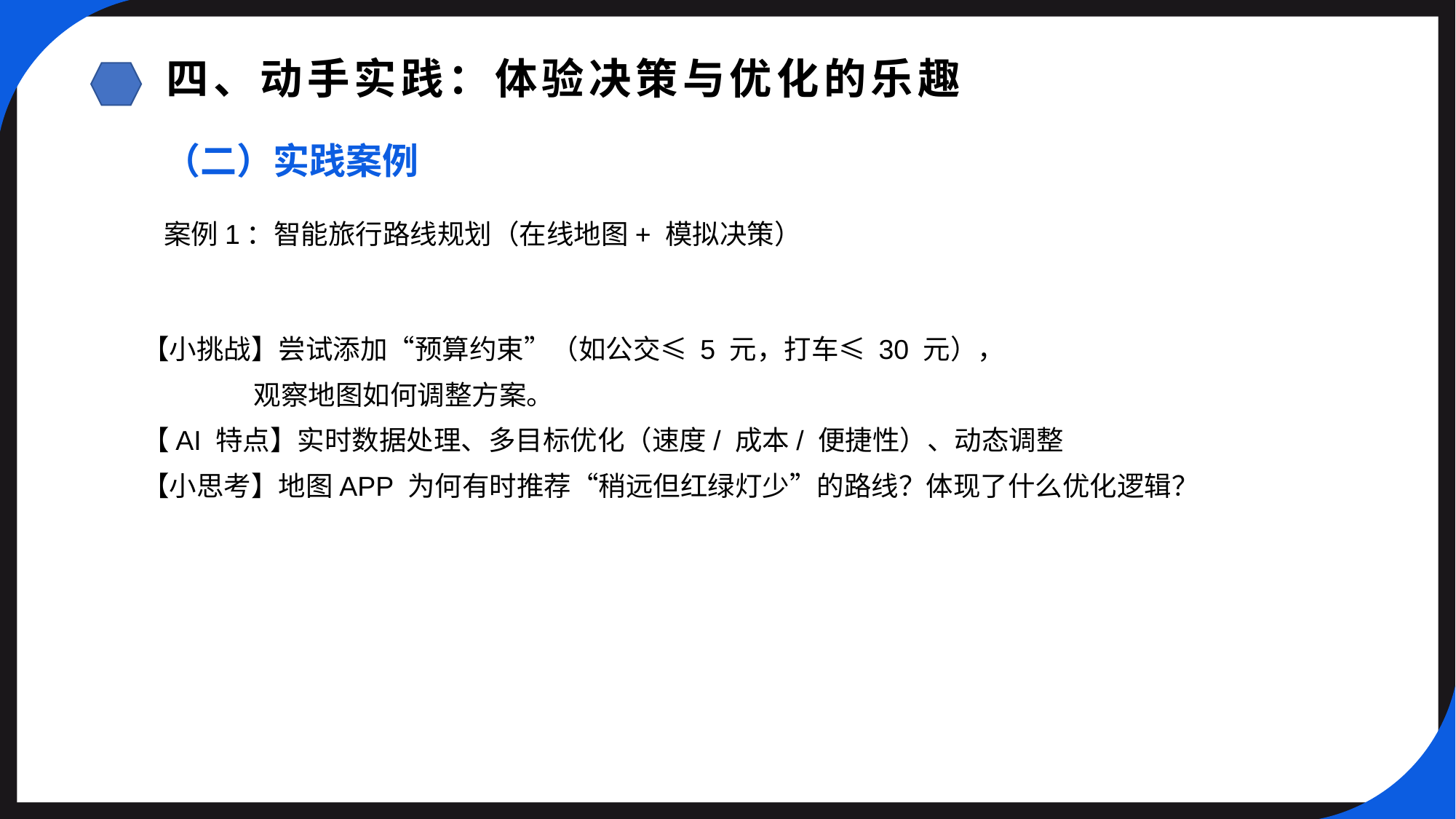

四、动手实践：体验决策与优化的乐趣
（二）实践案例
案例1：智能旅行路线规划（在线地图+ 模拟决策）
【小挑战】尝试添加“预算约束”（如公交≤ 5 元，打车≤ 30 元），
                 观察地图如何调整方案。
【AI 特点】实时数据处理、多目标优化（速度/ 成本/ 便捷性）、动态调整
【小思考】地图APP 为何有时推荐“稍远但红绿灯少”的路线？体现了什么优化逻辑？